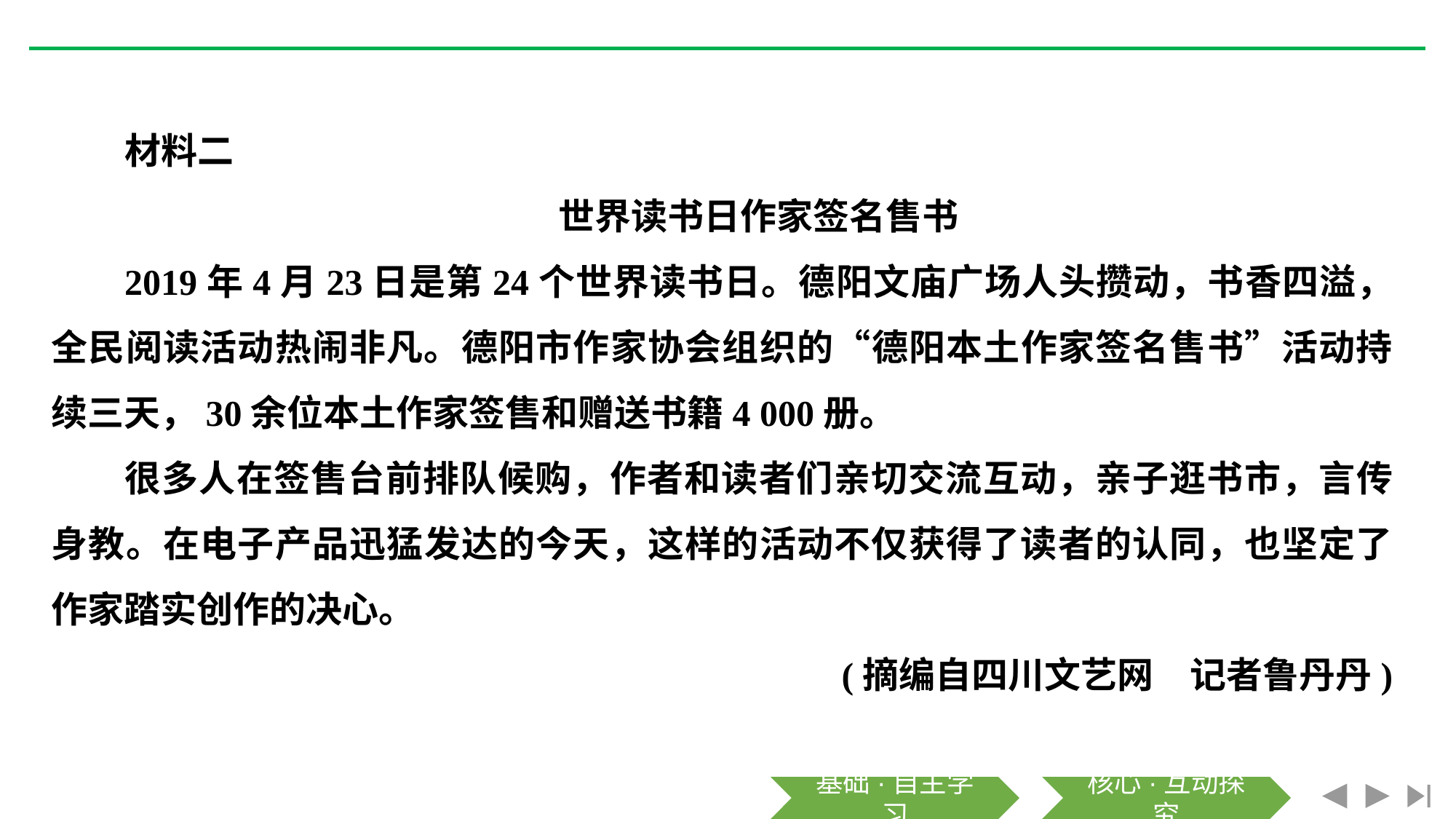

材料二
世界读书日作家签名售书
2019年4月23日是第24个世界读书日。德阳文庙广场人头攒动，书香四溢，全民阅读活动热闹非凡。德阳市作家协会组织的“德阳本土作家签名售书”活动持续三天，30余位本土作家签售和赠送书籍4 000册。
很多人在签售台前排队候购，作者和读者们亲切交流互动，亲子逛书市，言传身教。在电子产品迅猛发达的今天，这样的活动不仅获得了读者的认同，也坚定了作家踏实创作的决心。
(摘编自四川文艺网　记者鲁丹丹)